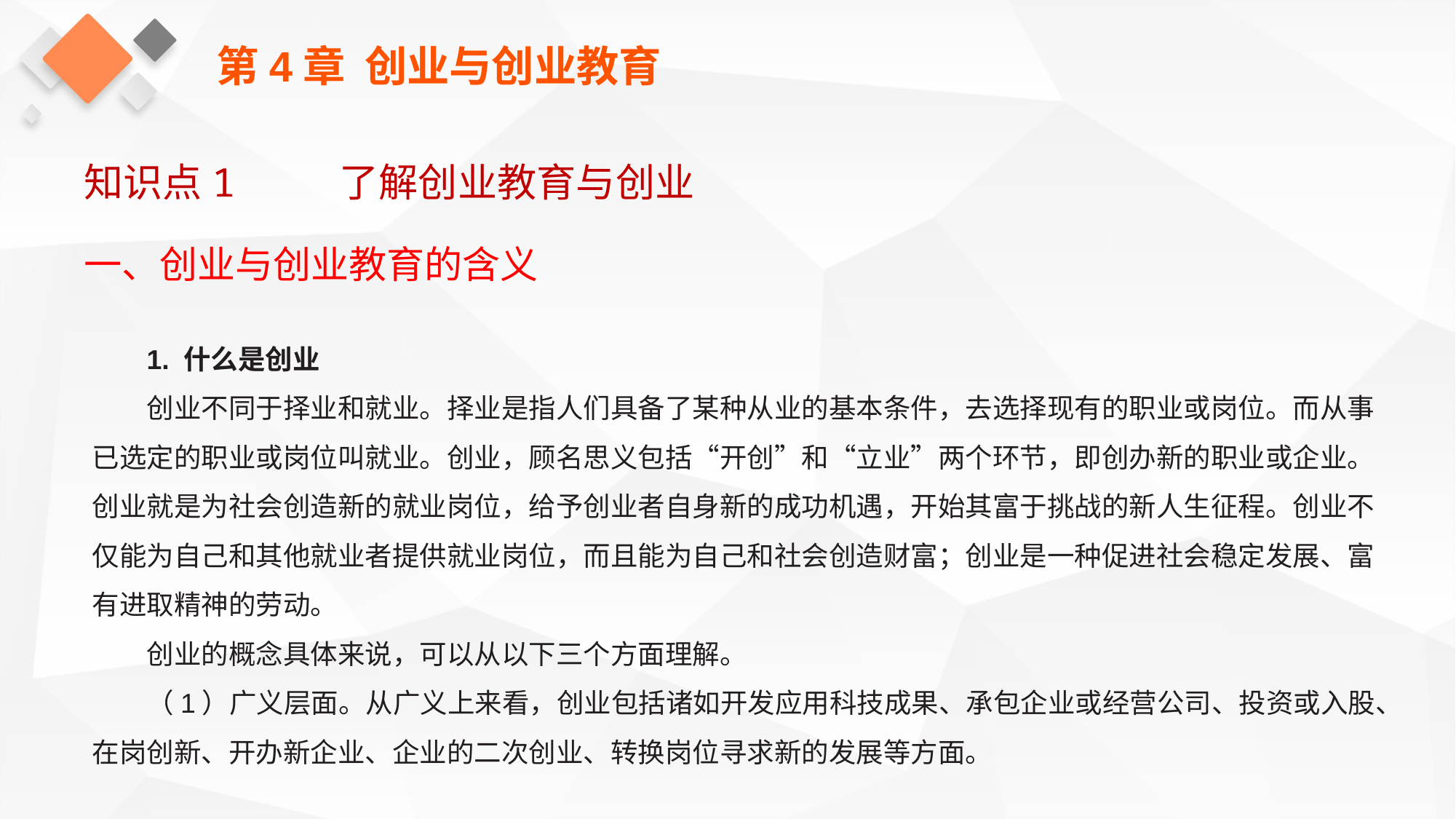

第4章  创业与创业教育
知识点1    了解创业教育与创业
一、创业与创业教育的含义
1. 什么是创业
创业不同于择业和就业。择业是指人们具备了某种从业的基本条件，去选择现有的职业或岗位。而从事已选定的职业或岗位叫就业。创业，顾名思义包括“开创”和“立业”两个环节，即创办新的职业或企业。创业就是为社会创造新的就业岗位，给予创业者自身新的成功机遇，开始其富于挑战的新人生征程。创业不仅能为自己和其他就业者提供就业岗位，而且能为自己和社会创造财富；创业是一种促进社会稳定发展、富有进取精神的劳动。
创业的概念具体来说，可以从以下三个方面理解。
（1）广义层面。从广义上来看，创业包括诸如开发应用科技成果、承包企业或经营公司、投资或入股、在岗创新、开办新企业、企业的二次创业、转换岗位寻求新的发展等方面。